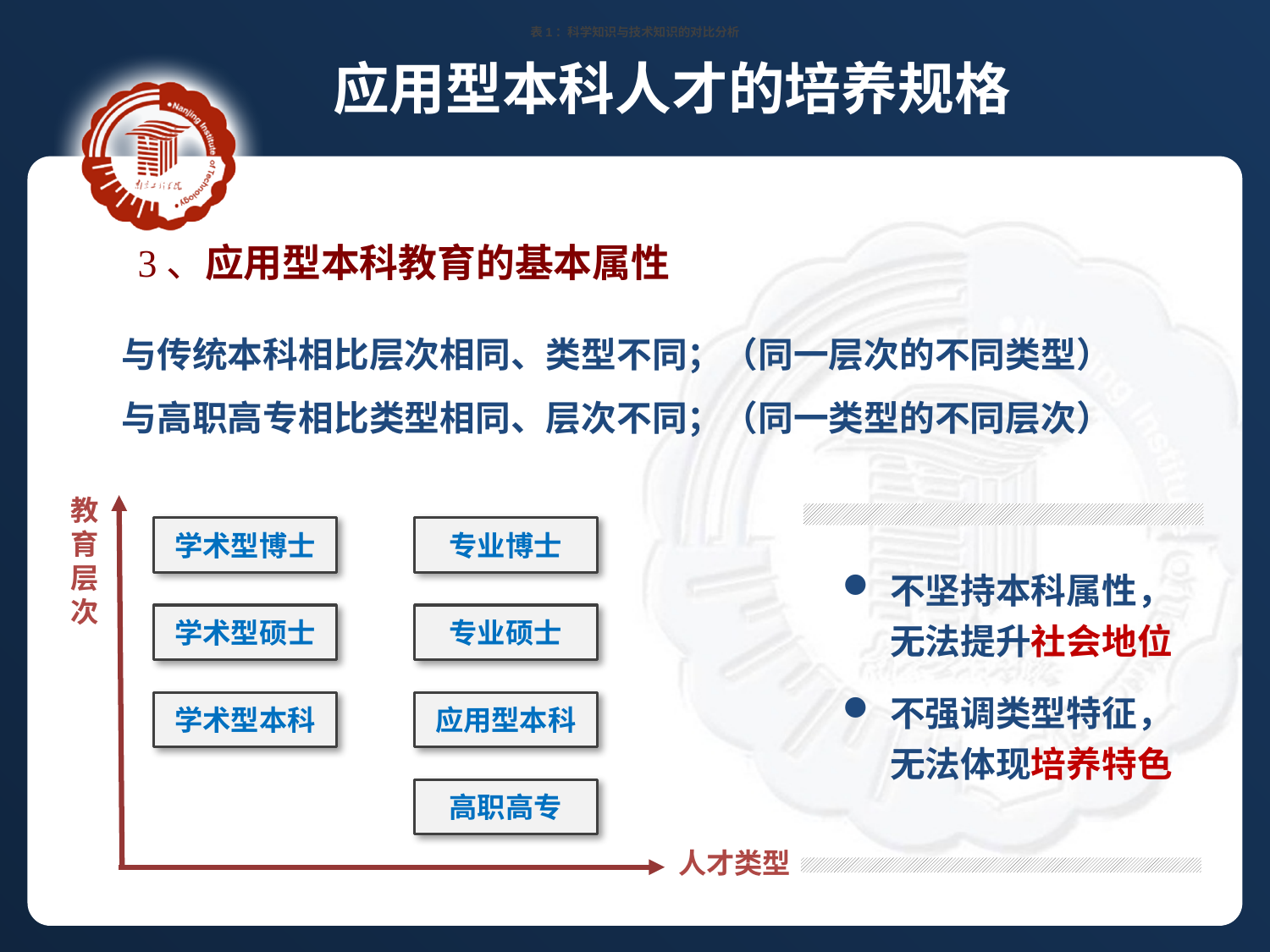

表1：科学知识与技术知识的对比分析

应用型本科人才的培养规格
3、应用型本科教育的基本属性
与传统本科相比层次相同、类型不同；（同一层次的不同类型）
与高职高专相比类型相同、层次不同；（同一类型的不同层次）
学术型博士
专业博士
教
育
层
次
学术型硕士
专业硕士
学术型本科
应用型本科
高职高专
人才类型

不坚持本科属性，
无法提升社会地位
不强调类型特征，
无法体现培养特色